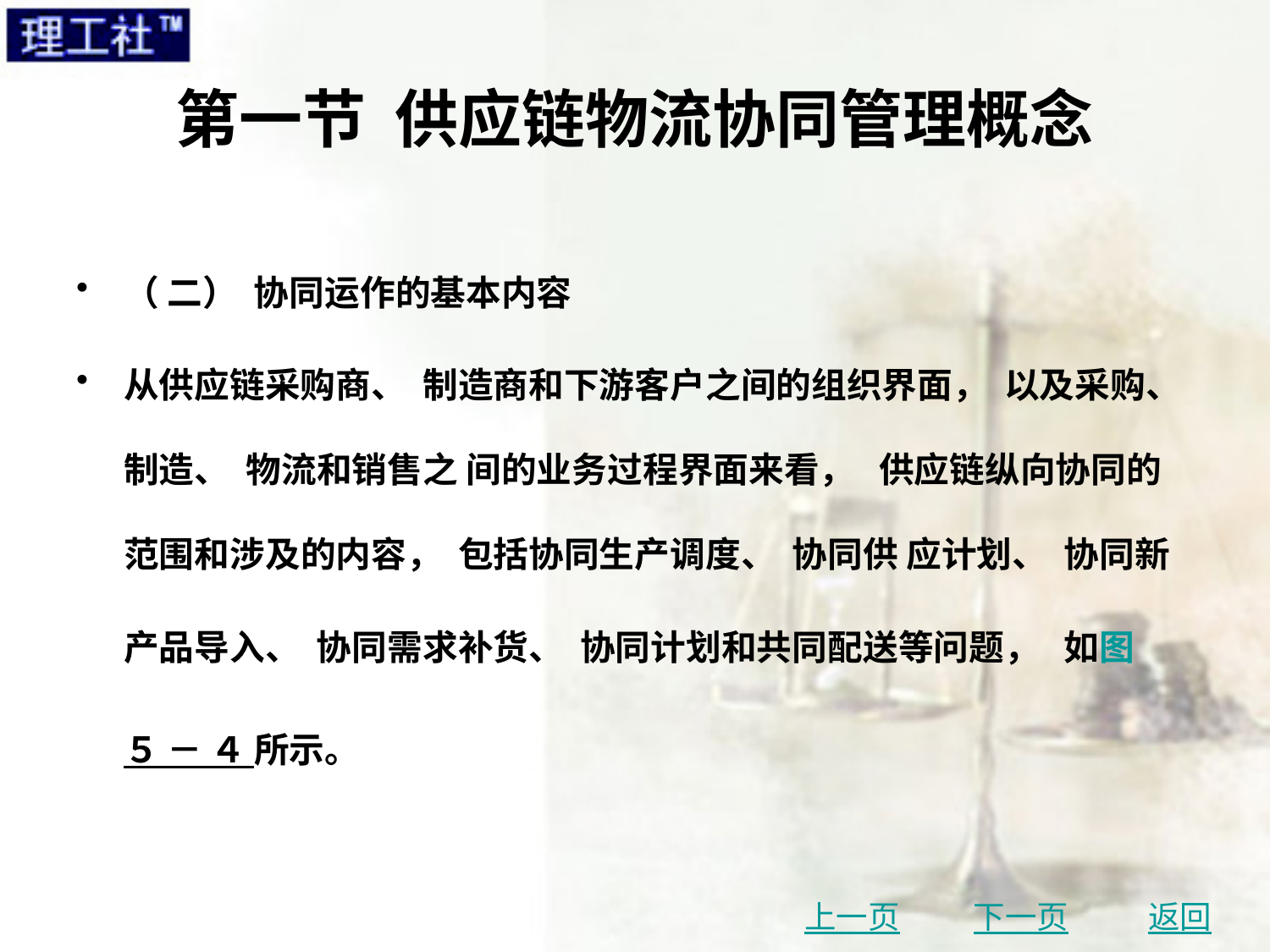

# 第一节  供应链物流协同管理概念
（ 二）  协同运作的基本内容
从供应链采购商、  制造商和下游客户之间的组织界面，  以及采购、  制造、  物流和销售之 间的业务过程界面来看，   供应链纵向协同的范围和涉及的内容，  包括协同生产调度、  协同供 应计划、  协同新产品导入、  协同需求补货、  协同计划和共同配送等问题，   如图 ５ － ４ 所示。

上一页
下一页
返回